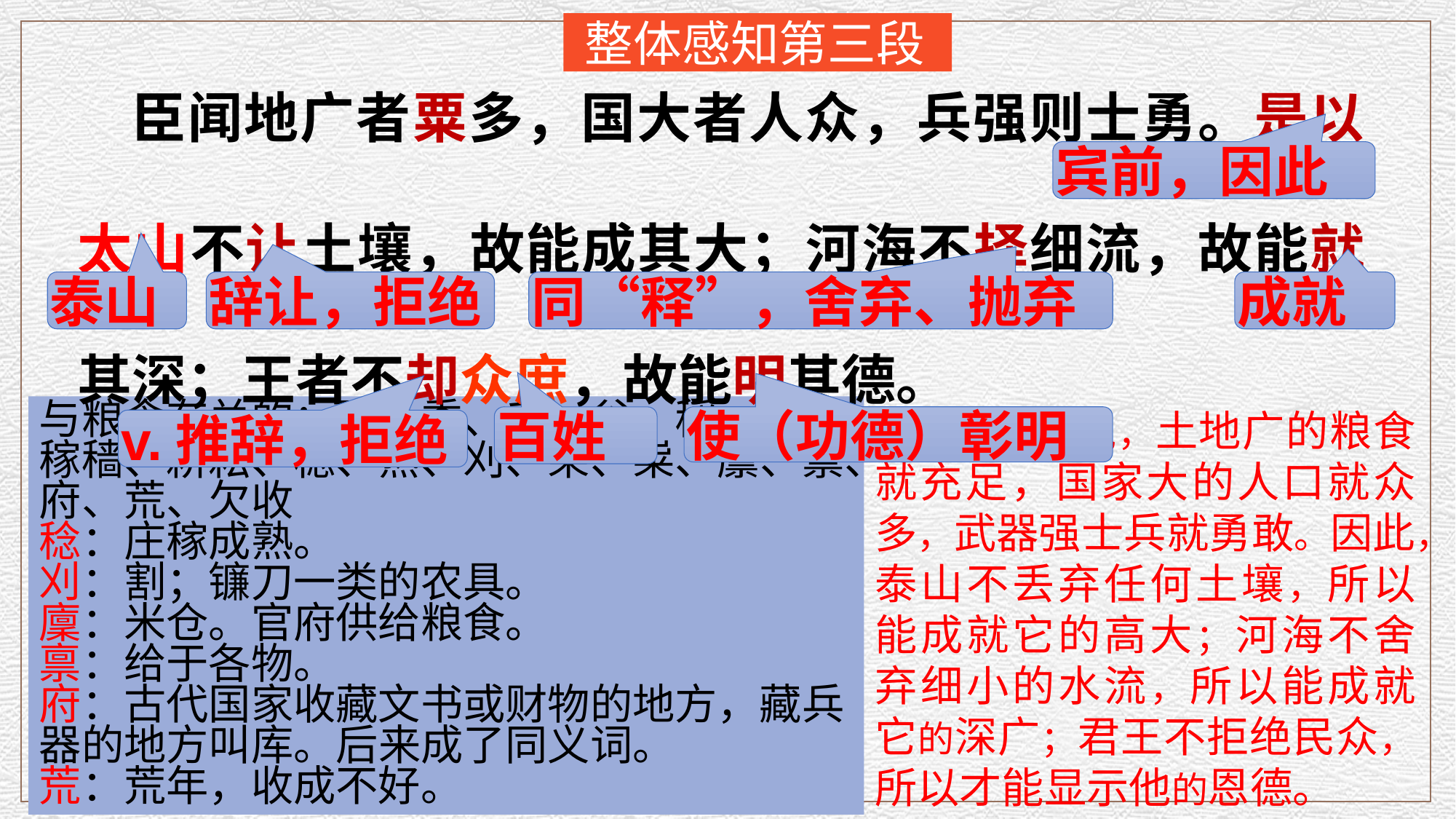

臣闻地广者粟多，国大者人众，兵强则士勇。是以太山不让土壤，故能成其大；河海不择细流，故能就其深；王者不却众庶，故能明其德。
整体感知第三段
宾前，因此
泰山
辞让，拒绝
同“释”，舍弃、抛弃
成就
与粮食有关的：栗、黍、禾、谷、稻、菽、稼穑、耕耘、稔、熟、刈、籴、粜、廪、禀、府、荒、欠收
稔：庄稼成熟。
刈：割；镰刀一类的农具。
廩：米仓。官府供给粮食。
禀：给于各物。
府：古代国家收藏文书或财物的地方，藏兵器的地方叫库。后来成了同义词。
荒：荒年，收成不好。
译文：我听说，土地广的粮食就充足，国家大的人口就众多，武器强士兵就勇敢。因此，泰山不丢弃任何土壤，所以能成就它的高大；河海不舍弃细小的水流，所以能成就它的深广；君王不拒绝民众，所以才能显示他的恩德。
百姓
使（功德）彰明
v.推辞，拒绝